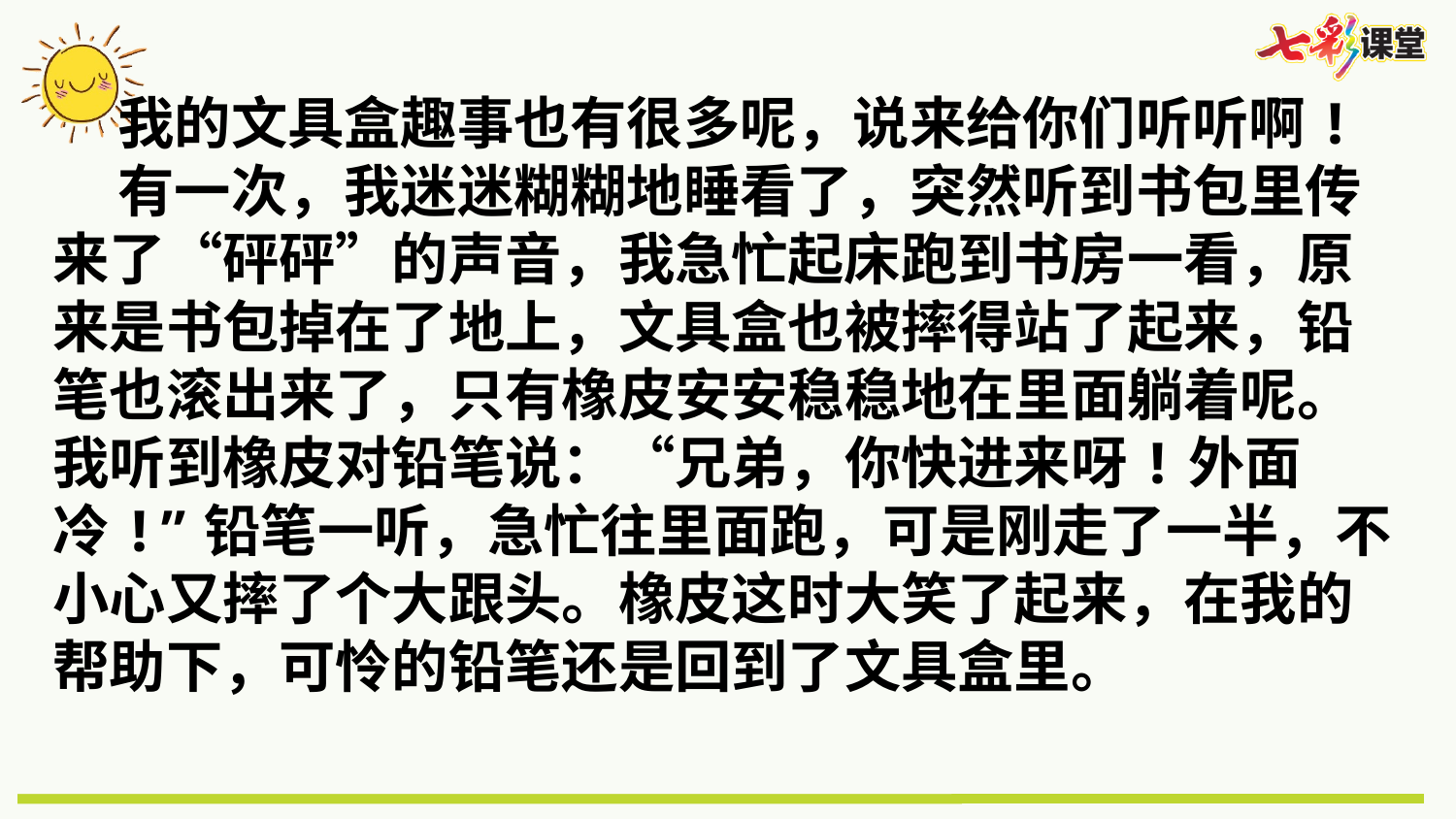

我的文具盒趣事也有很多呢，说来给你们听听啊!
    有一次，我迷迷糊糊地睡看了，突然听到书包里传来了“砰砰”的声音，我急忙起床跑到书房一看，原来是书包掉在了地上，文具盒也被摔得站了起来，铅笔也滚出来了，只有橡皮安安稳稳地在里面躺着呢。我听到橡皮对铅笔说：“兄弟，你快进来呀!外面冷!”铅笔一听，急忙往里面跑，可是刚走了一半，不小心又摔了个大跟头。橡皮这时大笑了起来，在我的帮助下，可怜的铅笔还是回到了文具盒里。